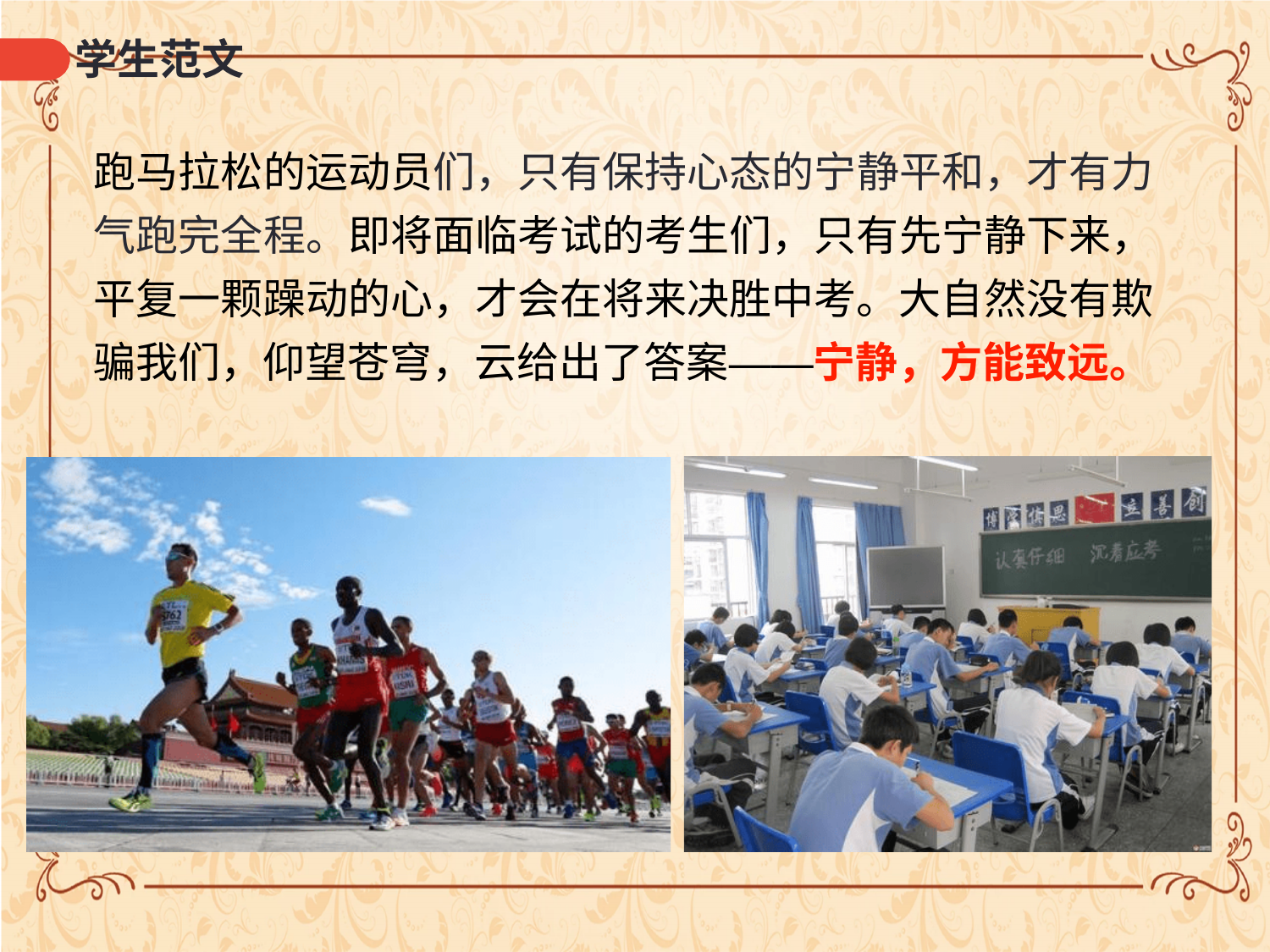

# 学生范文

跑马拉松的运动员们，只有保持心态的宁静平和，才有力 气跑完全程。即将面临考试的考生们，只有先宁静下来， 平复一颗躁动的心，才会在将来决胜中考。大自然没有欺 骗我们，仰望苍穹，云给出了答案——宁静，方能致远。